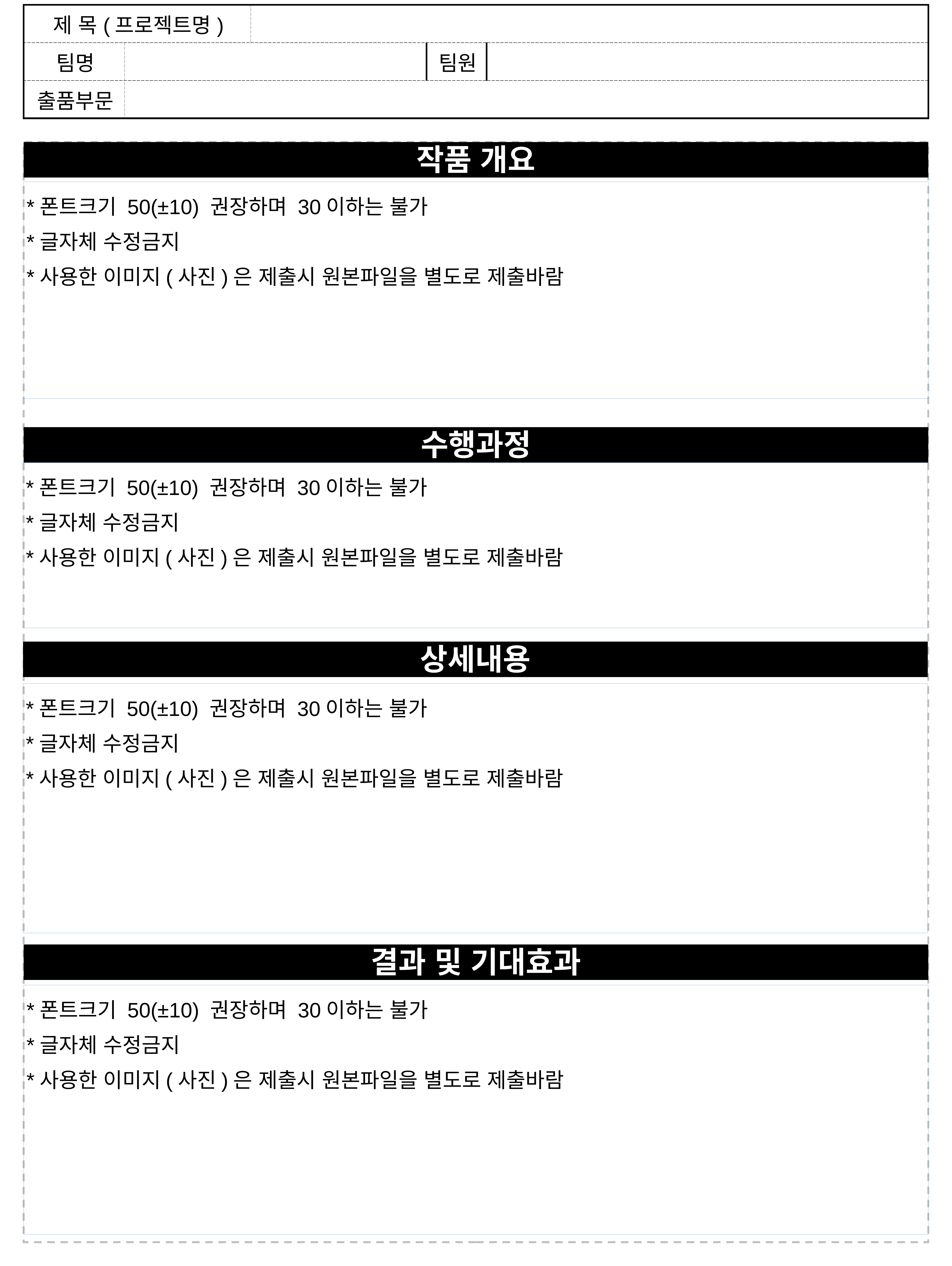

| 제 목(프로젝트명) |  |  |  |  |
| --- | --- | --- | --- | --- |
| 팀명 |  |  | 팀원 |  |
| 출품부문 |  |  |  |  |
작품 개요
*폰트크기 50(±10) 권장하며 30이하는 불가
*글자체 수정금지
*사용한 이미지(사진)은 제출시 원본파일을 별도로 제출바람
수행과정
*폰트크기 50(±10) 권장하며 30이하는 불가
*글자체 수정금지
*사용한 이미지(사진)은 제출시 원본파일을 별도로 제출바람
상세내용
*폰트크기 50(±10) 권장하며 30이하는 불가
*글자체 수정금지
*사용한 이미지(사진)은 제출시 원본파일을 별도로 제출바람
결과 및 기대효과
*폰트크기 50(±10) 권장하며 30이하는 불가
*글자체 수정금지
*사용한 이미지(사진)은 제출시 원본파일을 별도로 제출바람